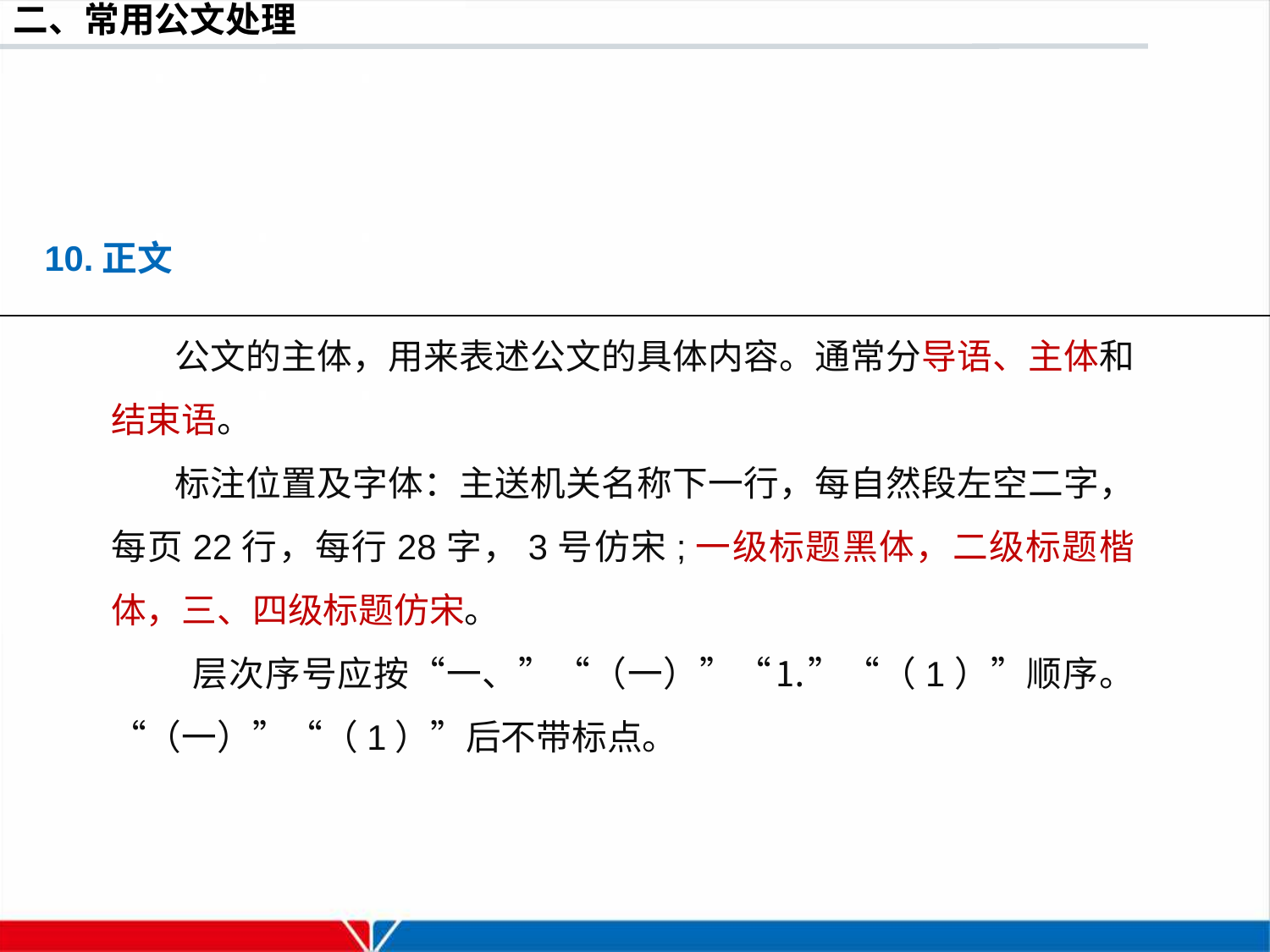

10.正文
公文的主体，用来表述公文的具体内容。通常分导语、主体和结束语。
标注位置及字体：主送机关名称下一行，每自然段左空二字，每页22行，每行28字，3号仿宋;一级标题黑体，二级标题楷体，三、四级标题仿宋。
 层次序号应按“一、”“（一）”“⒈”“（1）”顺序。“（一）”“（1）”后不带标点。